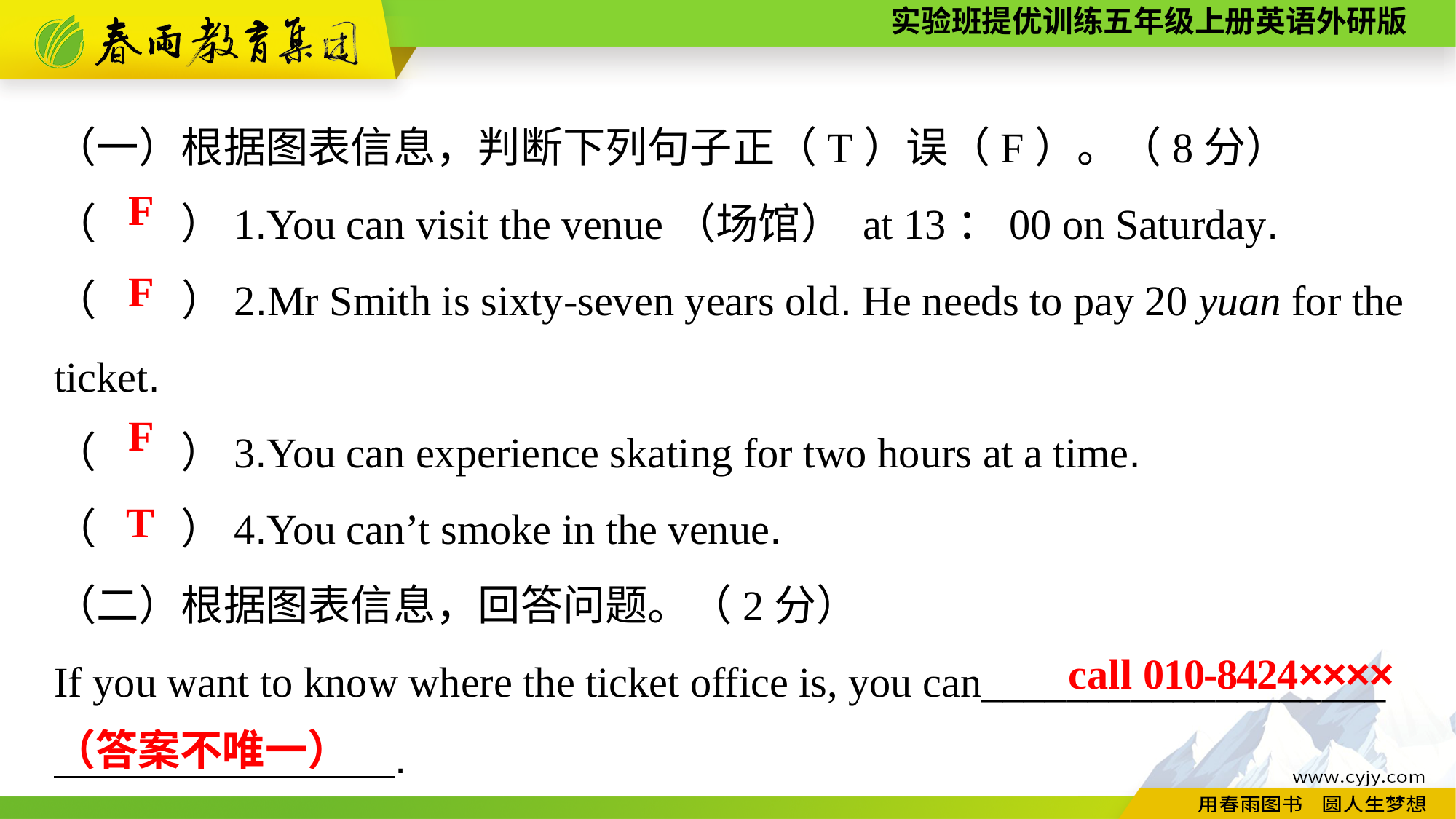

（一）根据图表信息，判断下列句子正（T）误（F）。（8分）
（　　）1.You can visit the venue（场馆） at 13：00 on Saturday.
（　　）2.Mr Smith is sixty-seven years old. He needs to pay 20 yuan for the ticket.
（　　）3.You can experience skating for two hours at a time.
（　　）4.You can’t smoke in the venue.
（二）根据图表信息，回答问题。（2分）
If you want to know where the ticket office is, you can___________________
________________.
F
F
F
T
                                                                                          call 010-8424××××（答案不唯一）